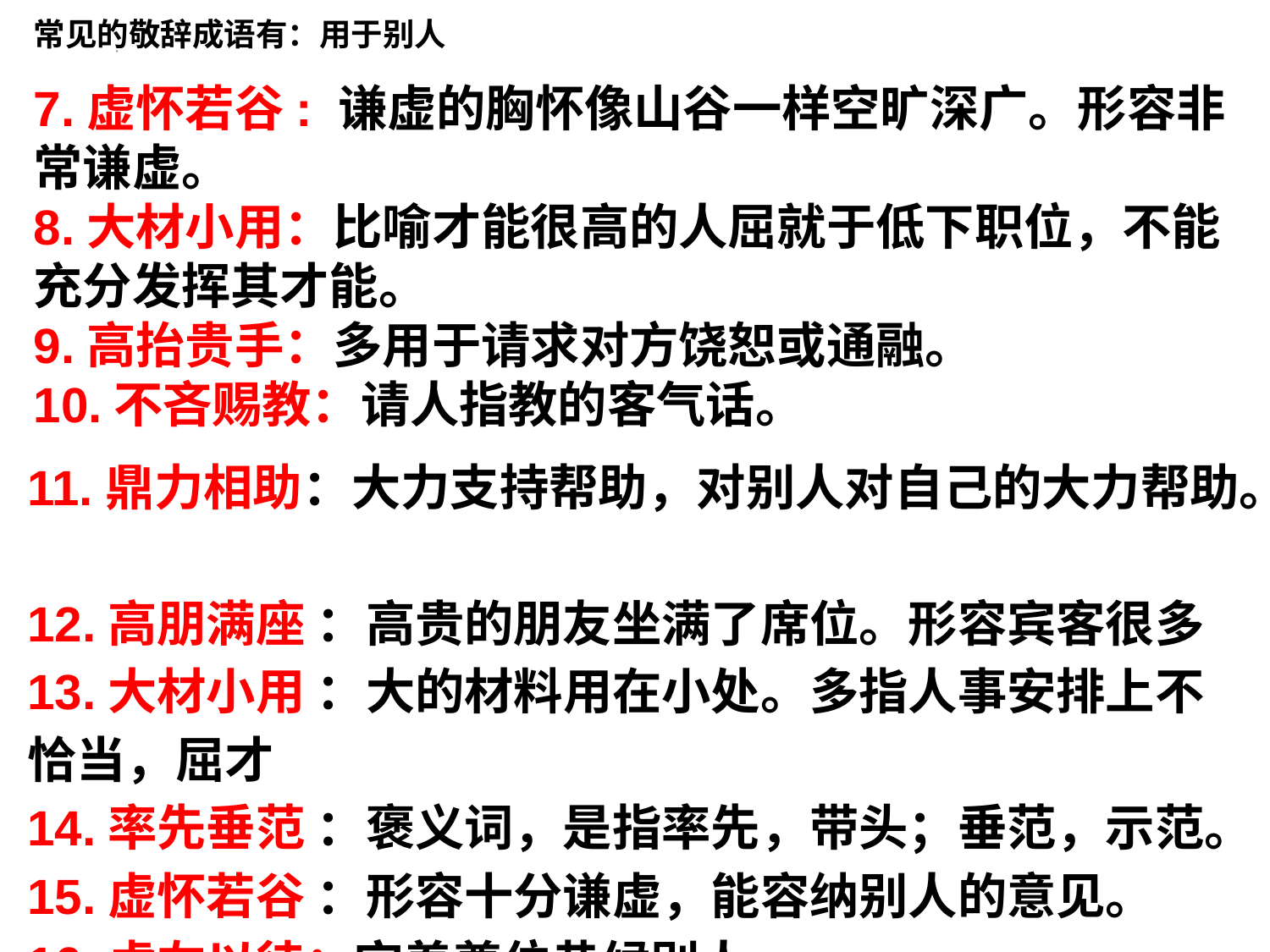

常见的敬辞成语有：用于别人
7.虚怀若谷: 谦虚的胸怀像山谷一样空旷深广。形容非常谦虚。
8.大材小用：比喻才能很高的人屈就于低下职位，不能充分发挥其才能。
9.高抬贵手：多用于请求对方饶恕或通融。
10.不吝赐教：请人指教的客气话。

11.鼎力相助：大力支持帮助，对别人对自己的大力帮助。
12.高朋满座 ：高贵的朋友坐满了席位。形容宾客很多
13.大材小用 ：大的材料用在小处。多指人事安排上不恰当，屈才
14.率先垂范 ：褒义词，是指率先，带头；垂范，示范。
15.虚怀若谷 ：形容十分谦虚，能容纳别人的意见。
16.虚左以待：空着尊位恭候别人。